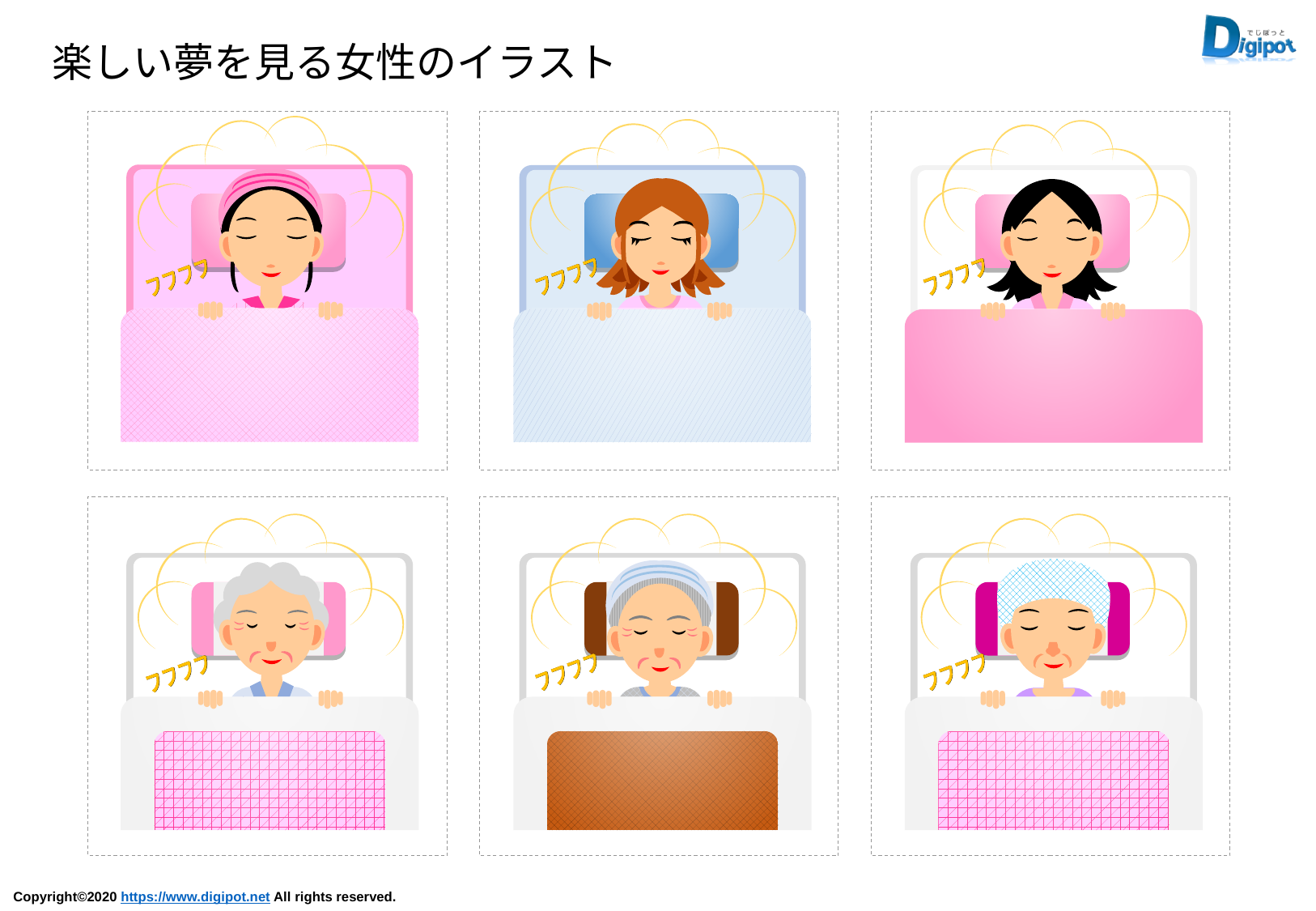

楽しい夢を見る女性のイラスト

フフフフ
フフフフ

フフフフ
フフフフ

フフフフ
フフフフ

フフフフ
フフフフ

フフフフ
フフフフ

フフフフ
フフフフ